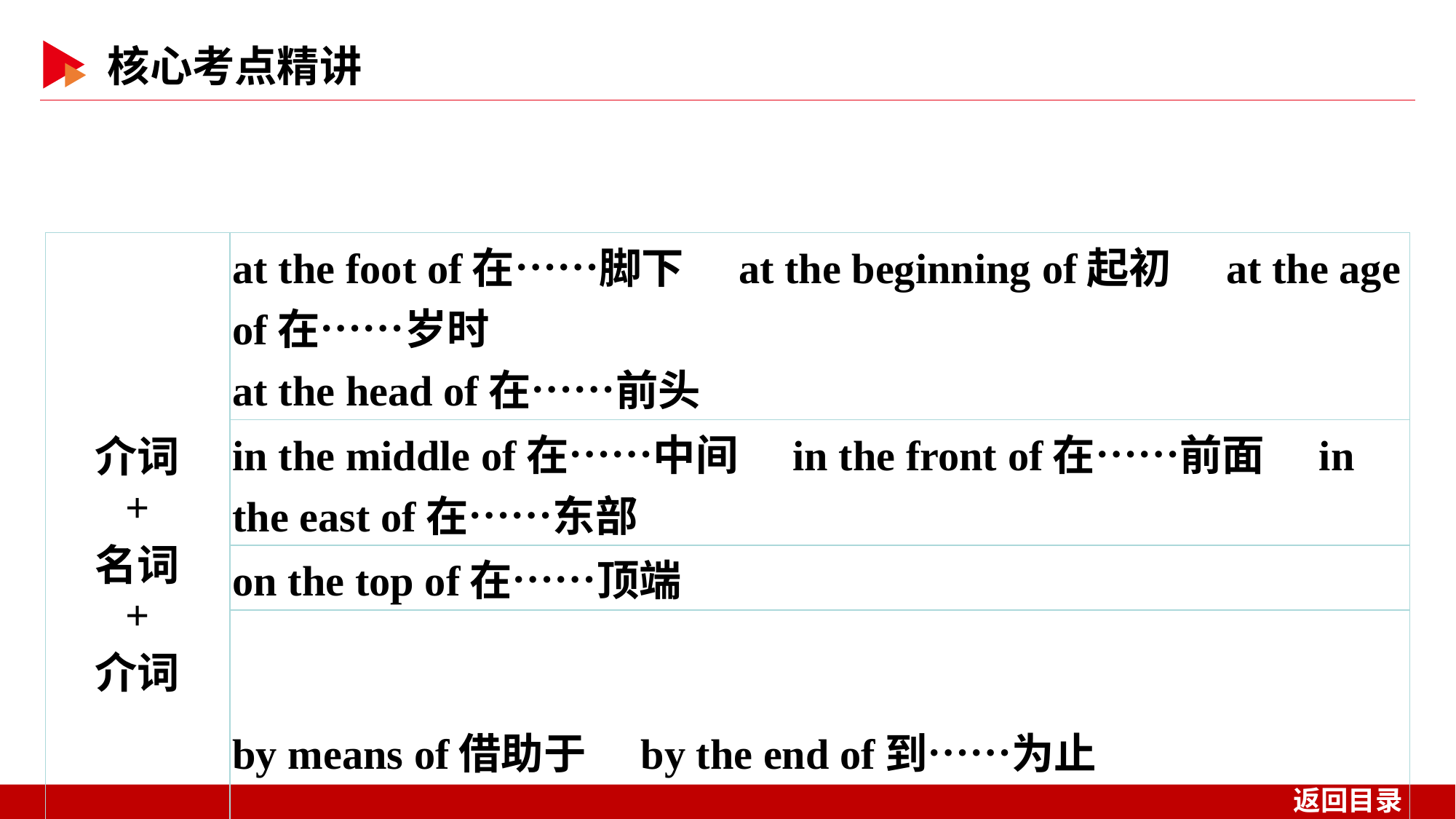

| 介词 + 名词 + 介词 | at the foot of在……脚下　at the beginning of起初　at the age of在……岁时 at the head of在……前头 |
| --- | --- |
|  | in the middle of在……中间　in the front of在……前面　in the east of在……东部 |
|  | on the top of在……顶端 |
|  | by means of借助于　by the end of到……为止 |